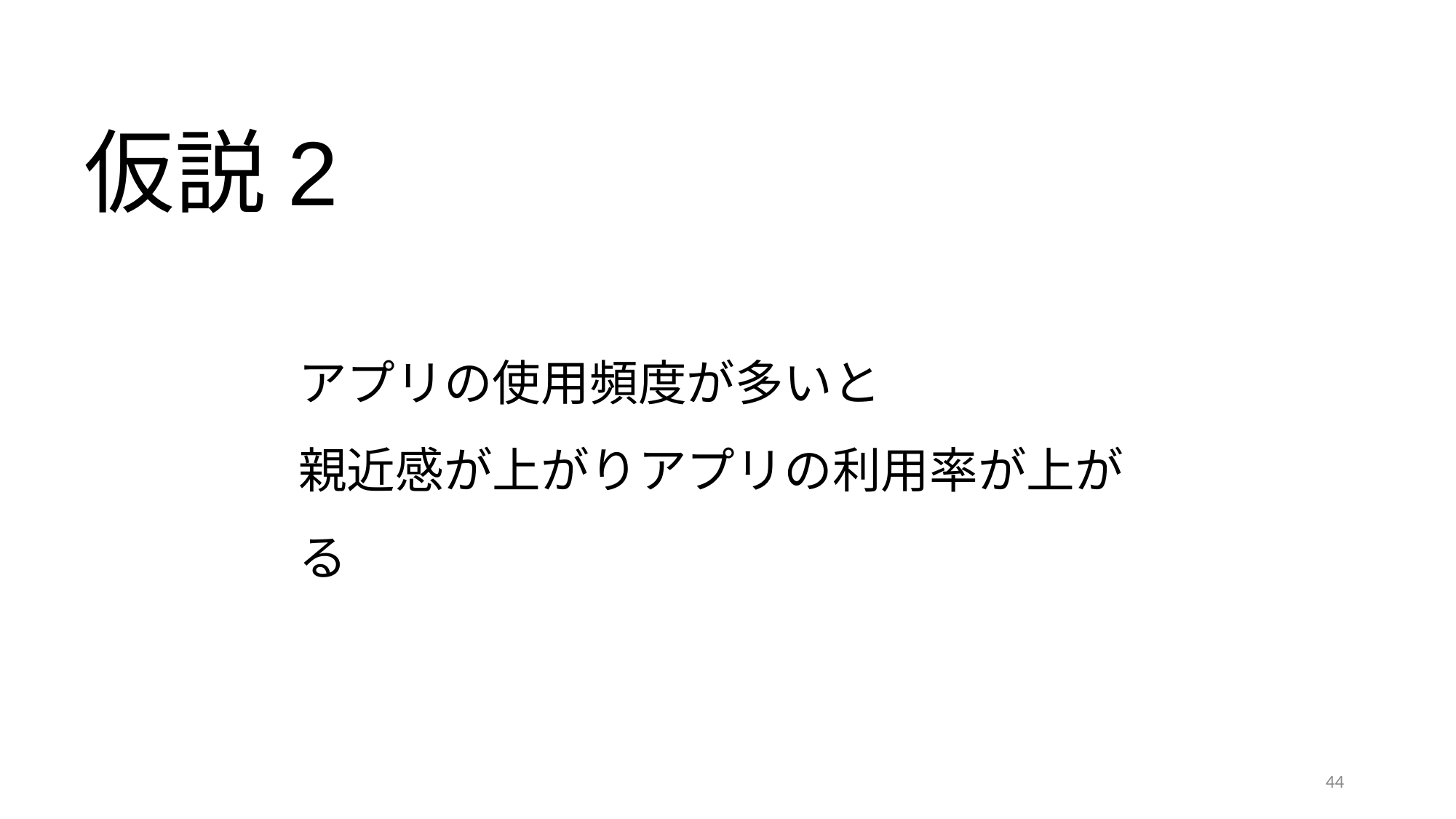

仮説2
アプリの使用頻度が多いと
親近感が上がりアプリの利用率が上がる
44